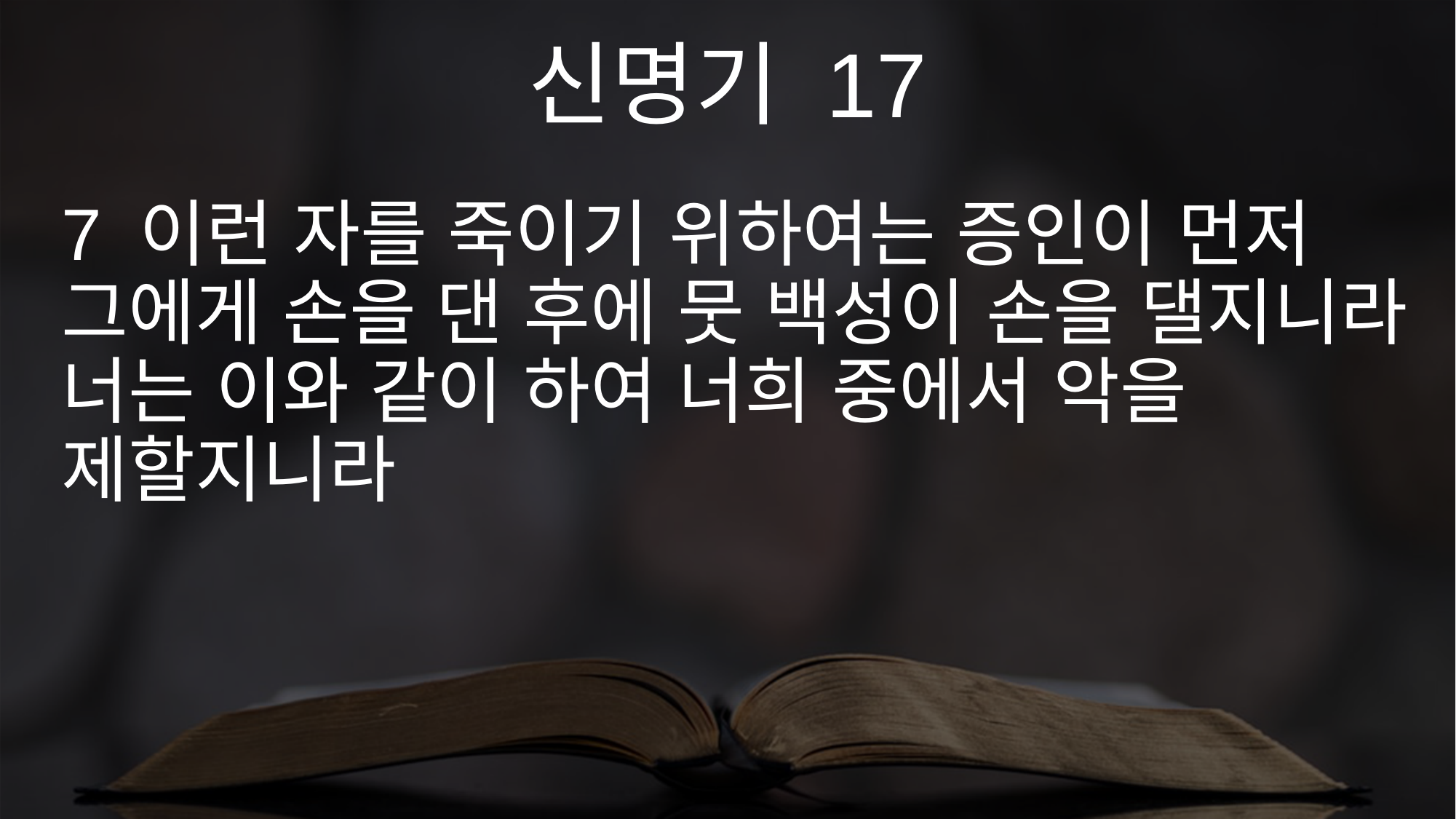

신명기 17
7 이런 자를 죽이기 위하여는 증인이 먼저 그에게 손을 댄 후에 뭇 백성이 손을 댈지니라 너는 이와 같이 하여 너희 중에서 악을 제할지니라